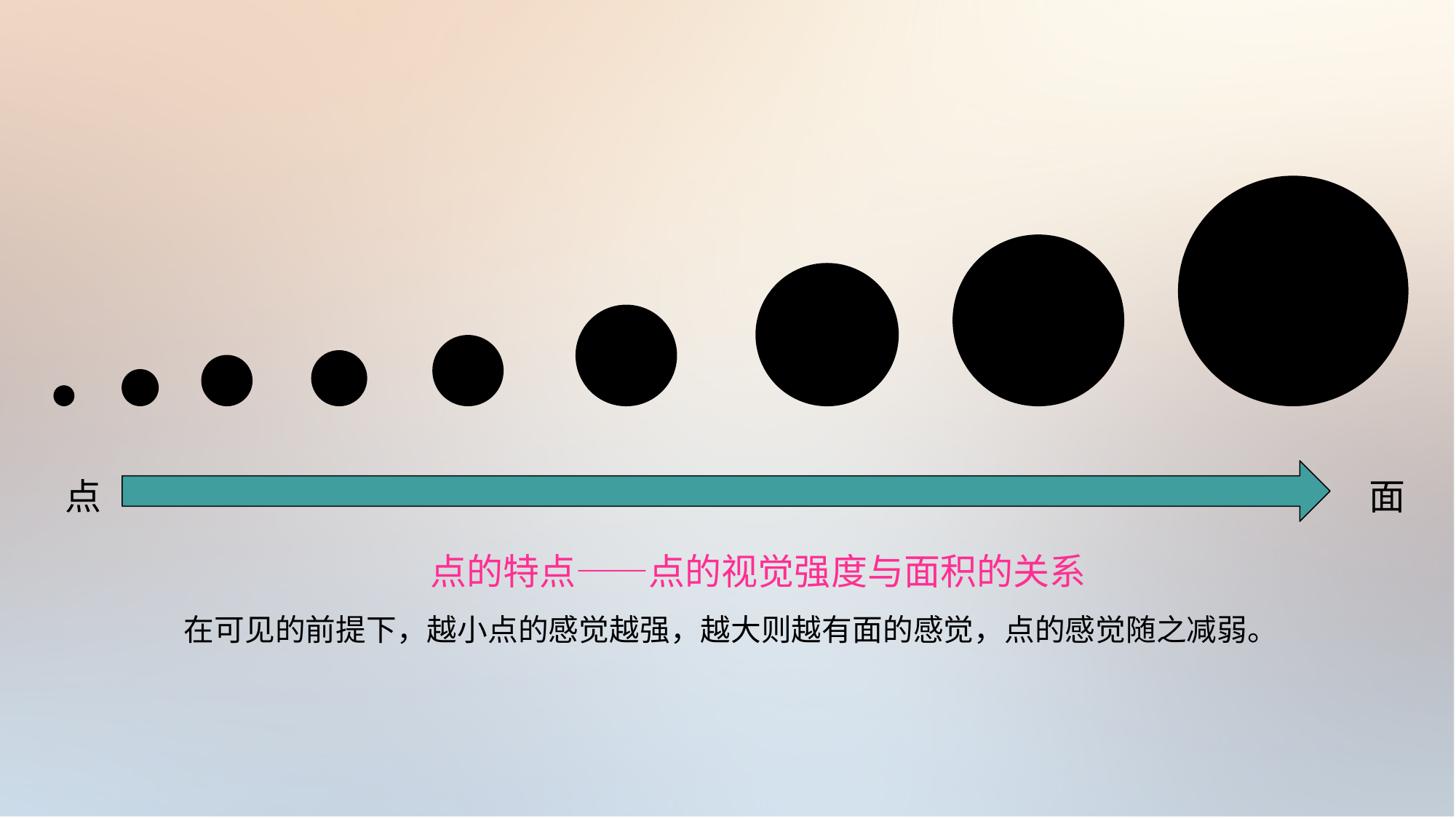

点
面
点的特点——点的视觉强度与面积的关系
在可见的前提下，越小点的感觉越强，越大则越有面的感觉，点的感觉随之减弱。